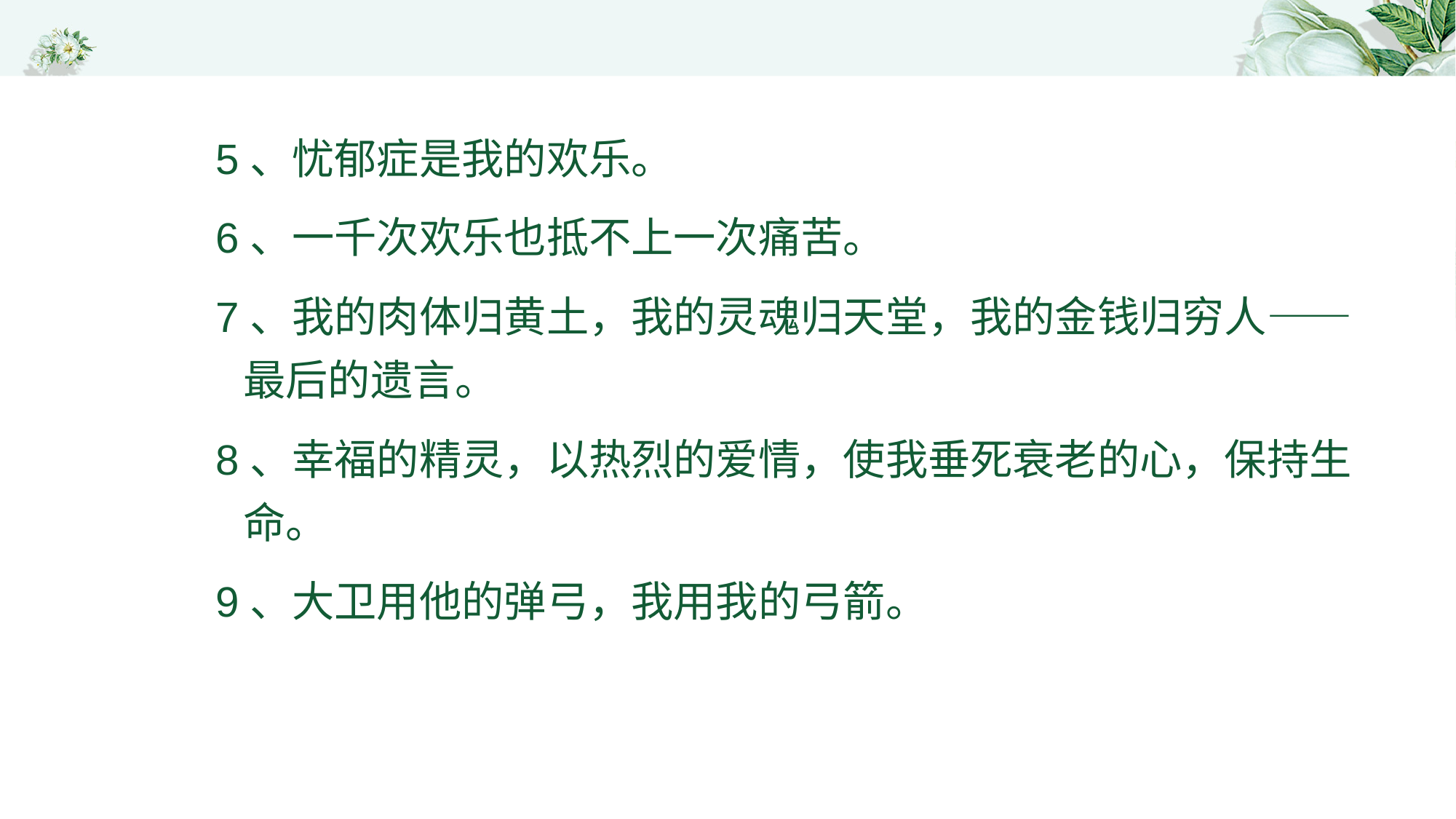

5、忧郁症是我的欢乐。
6、一千次欢乐也抵不上一次痛苦。
7、我的肉体归黄土，我的灵魂归天堂，我的金钱归穷人——最后的遗言。
8、幸福的精灵，以热烈的爱情，使我垂死衰老的心，保持生命。
9、大卫用他的弹弓，我用我的弓箭。